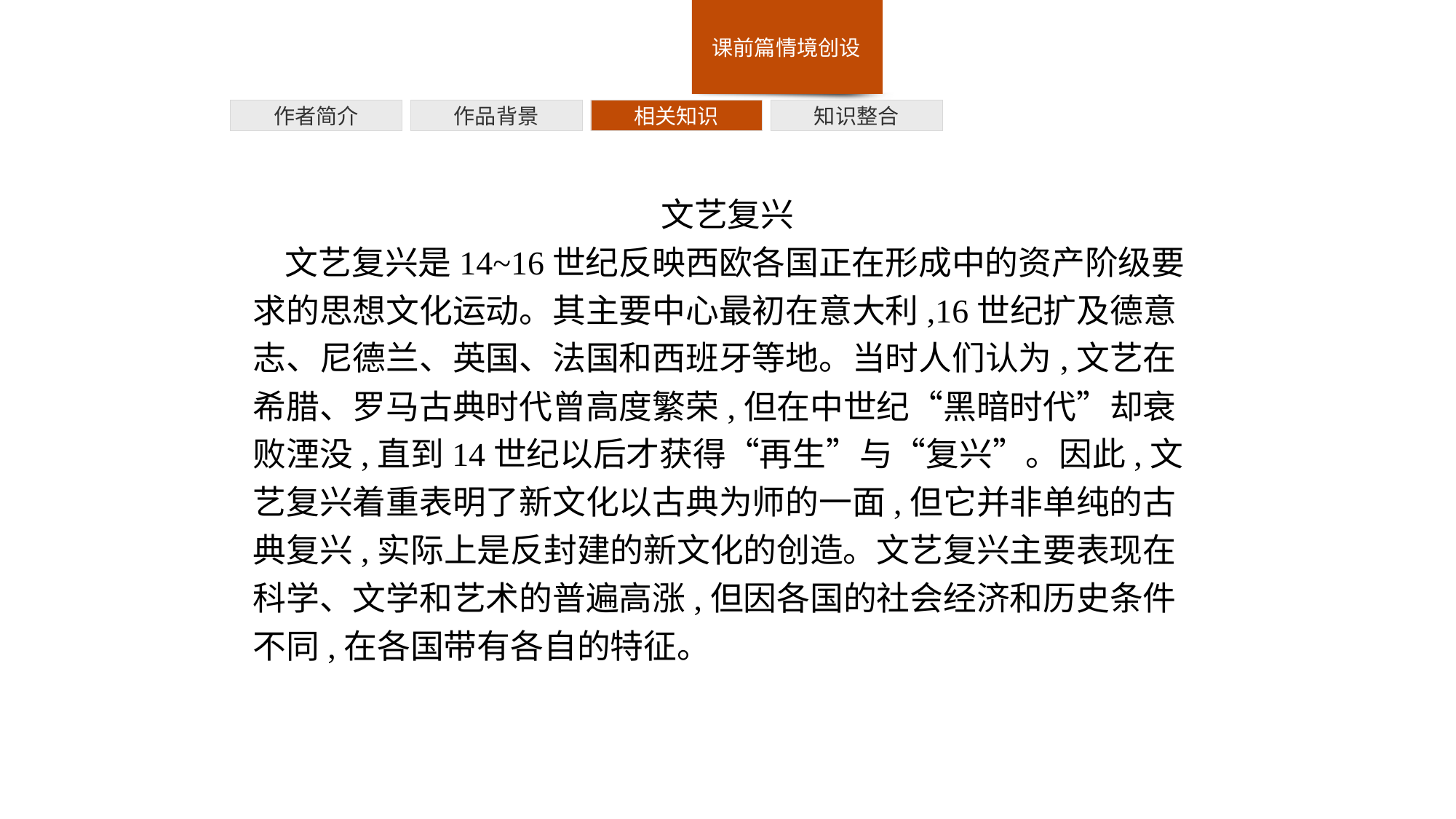

作者简介
作品背景
相关知识
知识整合
文艺复兴
文艺复兴是14~16世纪反映西欧各国正在形成中的资产阶级要求的思想文化运动。其主要中心最初在意大利,16世纪扩及德意志、尼德兰、英国、法国和西班牙等地。当时人们认为,文艺在希腊、罗马古典时代曾高度繁荣,但在中世纪“黑暗时代”却衰败湮没,直到14世纪以后才获得“再生”与“复兴”。因此,文艺复兴着重表明了新文化以古典为师的一面,但它并非单纯的古典复兴,实际上是反封建的新文化的创造。文艺复兴主要表现在科学、文学和艺术的普遍高涨,但因各国的社会经济和历史条件不同,在各国带有各自的特征。